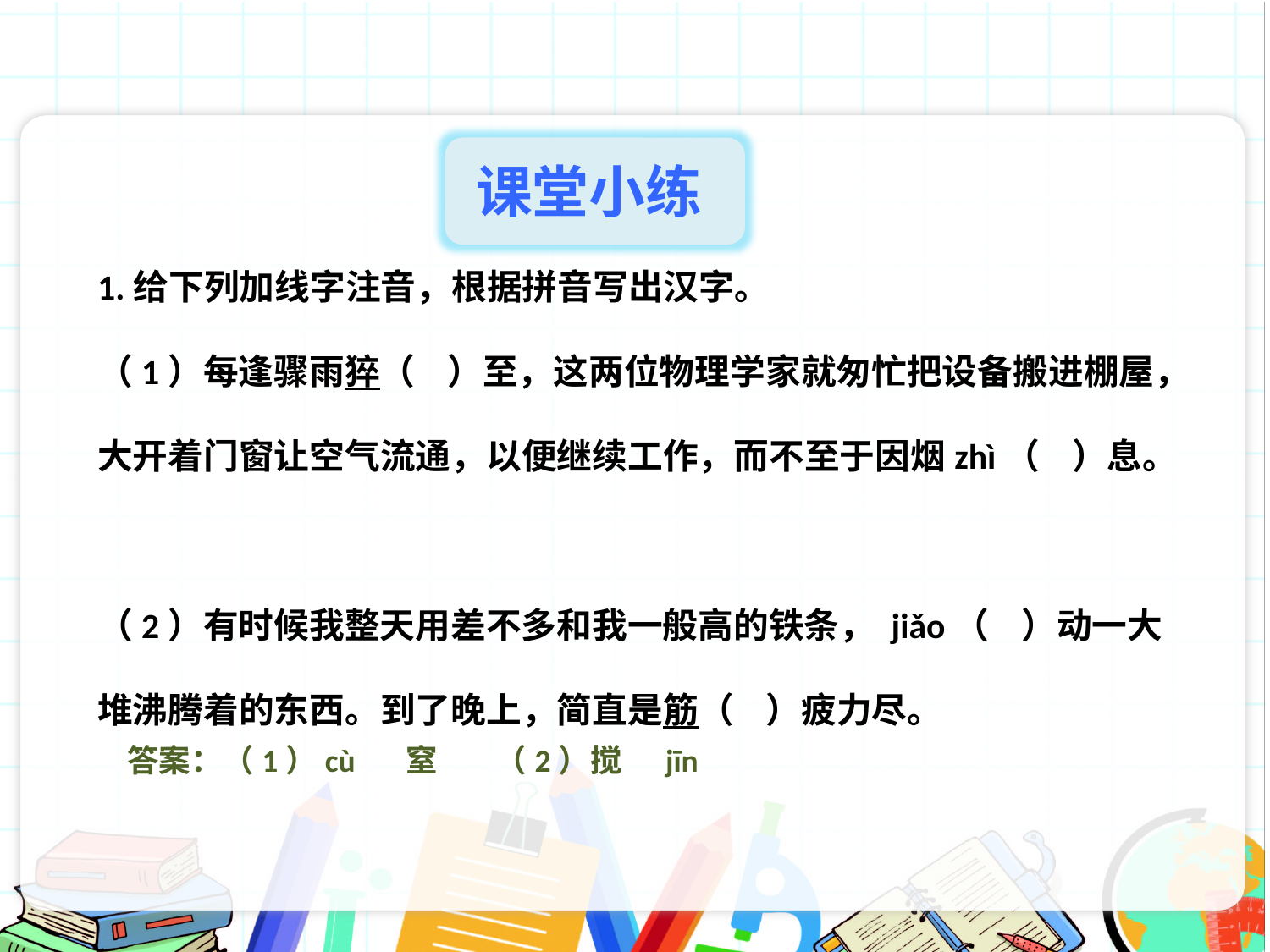

课堂小练
1.给下列加线字注音，根据拼音写出汉字。
（1）每逢骤雨猝（    ）至，这两位物理学家就匆忙把设备搬进棚屋，大开着门窗让空气流通，以便继续工作，而不至于因烟zhì（    ）息。
（2）有时候我整天用差不多和我一般高的铁条， jiǎo（    ）动一大堆沸腾着的东西。到了晚上，简直是筋（    ）疲力尽。
答案：（1）cù      窒        （2）搅     jīn